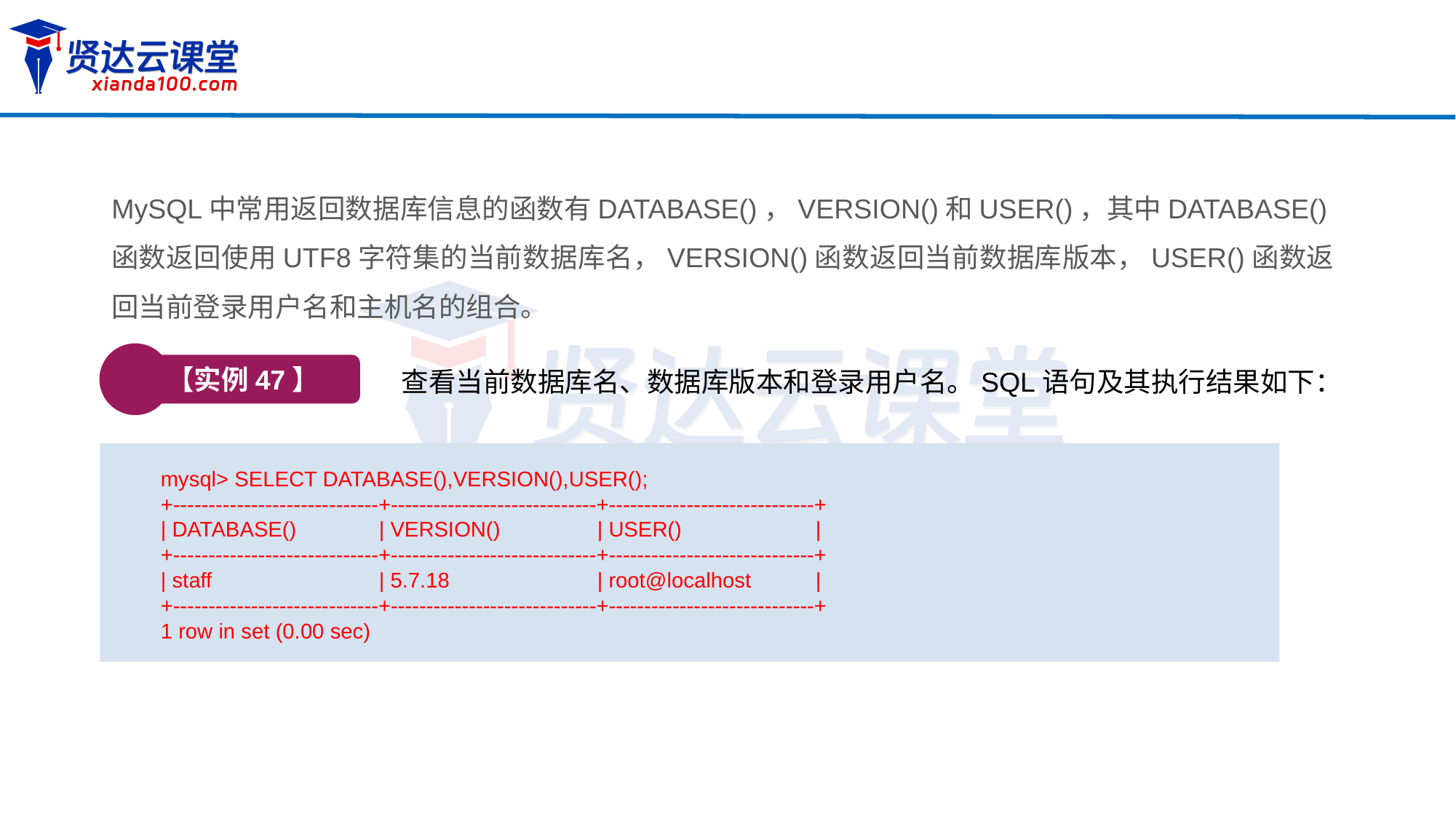

MySQL中常用返回数据库信息的函数有DATABASE()，VERSION()和USER()，其中DATABASE()函数返回使用UTF8字符集的当前数据库名，VERSION()函数返回当前数据库版本，USER()函数返回当前登录用户名和主机名的组合。

【实例47】
查看当前数据库名、数据库版本和登录用户名。SQL语句及其执行结果如下：

mysql> SELECT DATABASE(),VERSION(),USER();
+-----------------------------+-----------------------------+-----------------------------+
| DATABASE()	| VERSION()	| USER()       	|
+-----------------------------+-----------------------------+-----------------------------+
| staff      		| 5.7.18    		| root@localhost 	|
+-----------------------------+-----------------------------+-----------------------------+
1 row in set (0.00 sec)